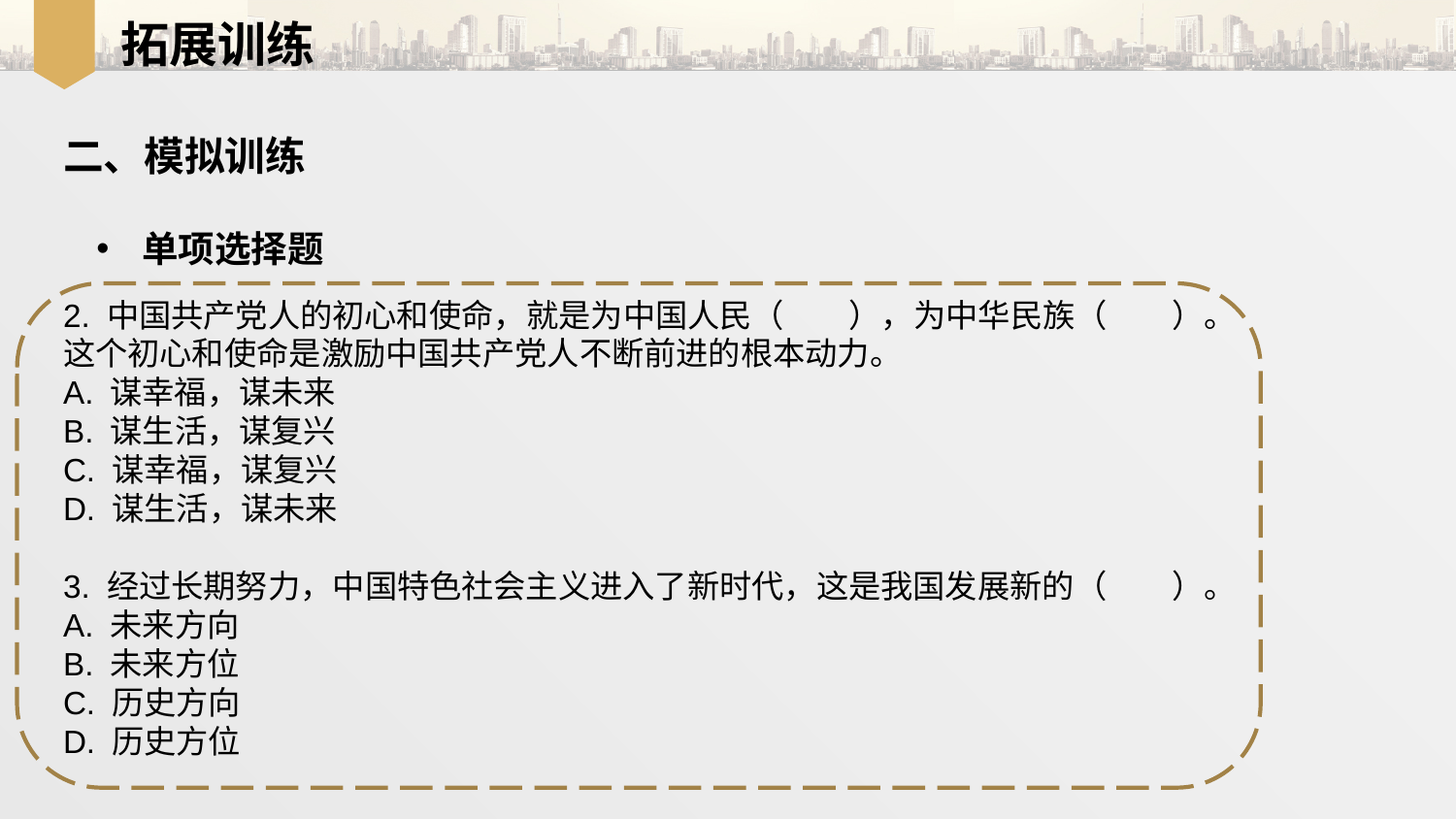

拓展训练
二、模拟训练
单项选择题

2. 中国共产党人的初心和使命，就是为中国人民（　　），为中华民族（　　）。
这个初心和使命是激励中国共产党人不断前进的根本动力。
A. 谋幸福，谋未来
B. 谋生活，谋复兴
C. 谋幸福，谋复兴
D. 谋生活，谋未来

3. 经过长期努力，中国特色社会主义进入了新时代，这是我国发展新的（　　）。
A. 未来方向
B. 未来方位
C. 历史方向
D. 历史方位